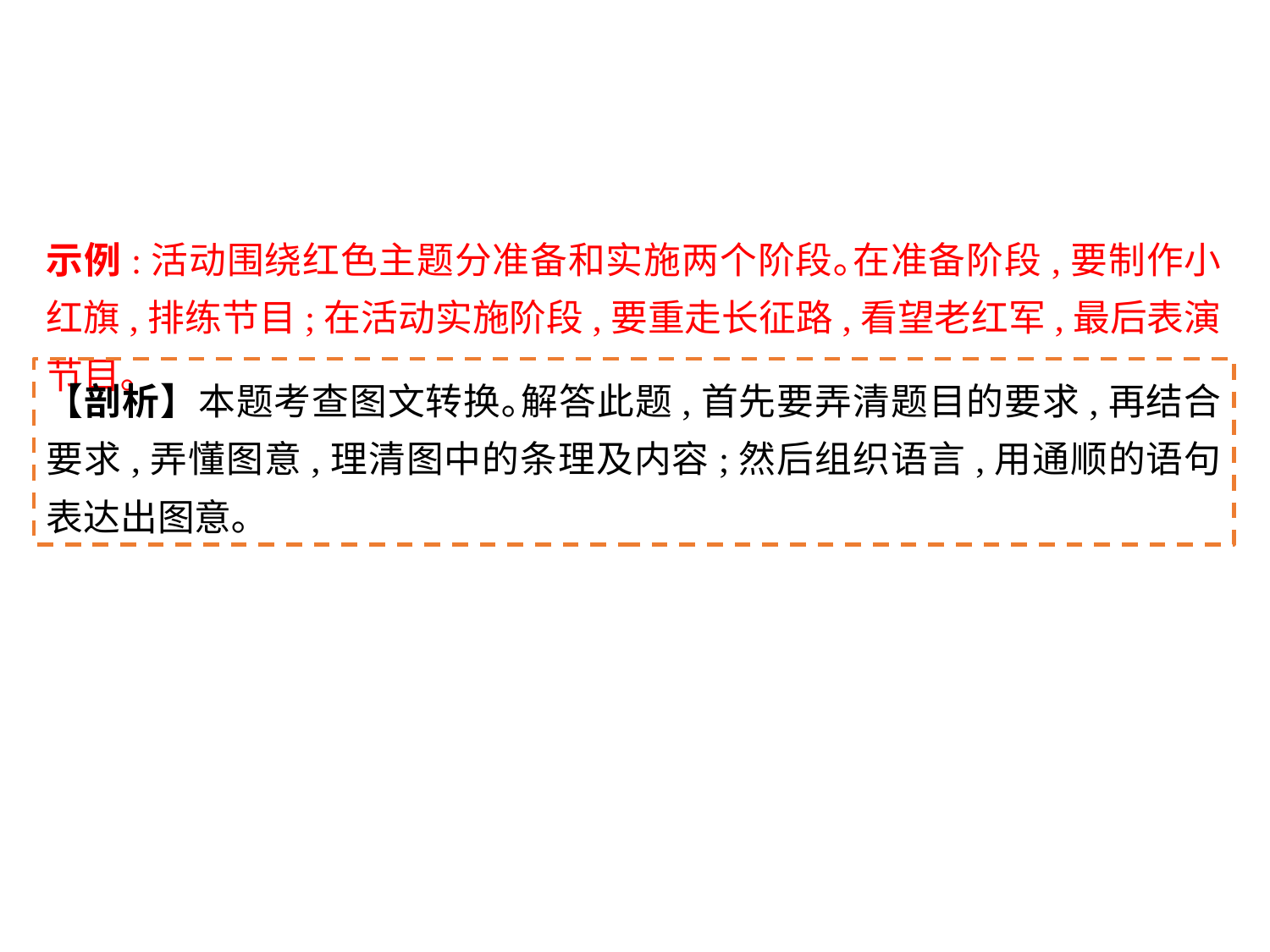

示例:活动围绕红色主题分准备和实施两个阶段｡在准备阶段,要制作小红旗,排练节目;在活动实施阶段,要重走长征路,看望老红军,最后表演节目｡
【剖析】本题考查图文转换｡解答此题,首先要弄清题目的要求,再结合要求,弄懂图意,理清图中的条理及内容;然后组织语言,用通顺的语句表达出图意｡